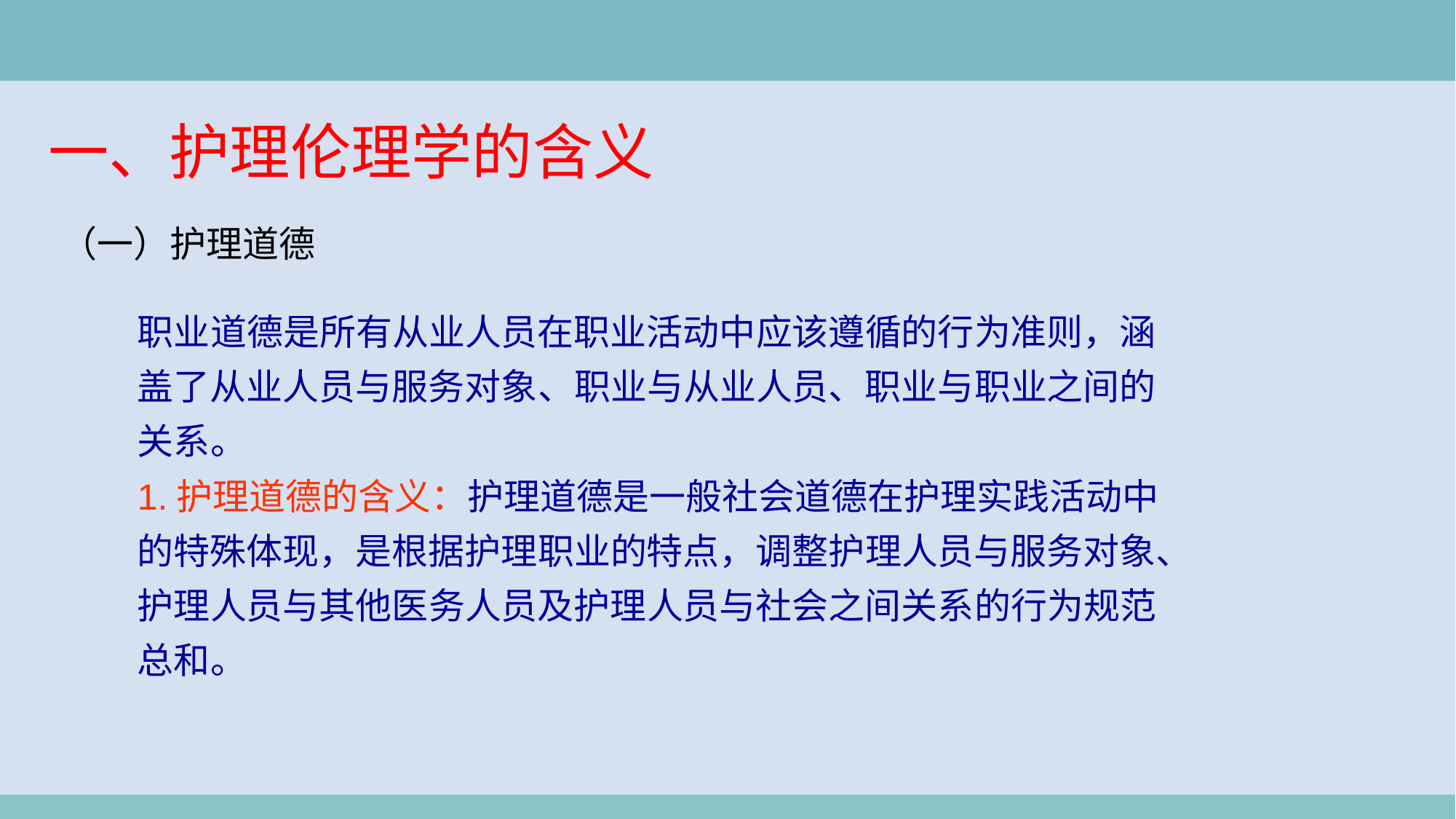

一、护理伦理学的含义
（一）护理道德
职业道德是所有从业人员在职业活动中应该遵循的行为准则，涵盖了从业人员与服务对象、职业与从业人员、职业与职业之间的关系。
1.护理道德的含义：护理道德是一般社会道德在护理实践活动中的特殊体现，是根据护理职业的特点，调整护理人员与服务对象、护理人员与其他医务人员及护理人员与社会之间关系的行为规范总和。